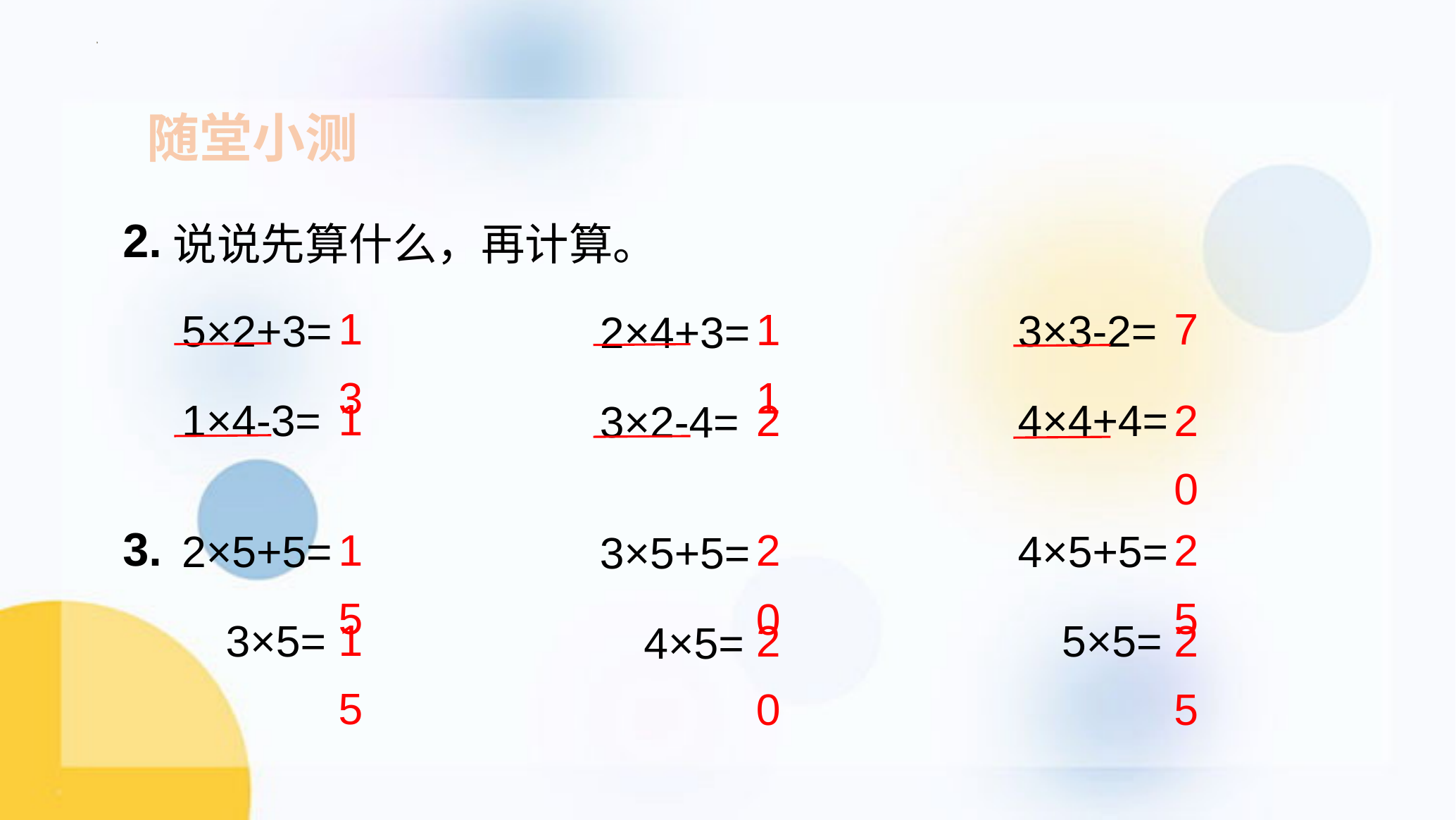

随堂小测
说说先算什么，再计算。
2.
13
7
11
5×2+3=
3×3-2=
2×4+3=
1
20
2
1×4-3=
4×4+4=
3×2-4=
15
25
20
2×5+5=
4×5+5=
3×5+5=
3.
15
25
20
3×5=
5×5=
4×5=